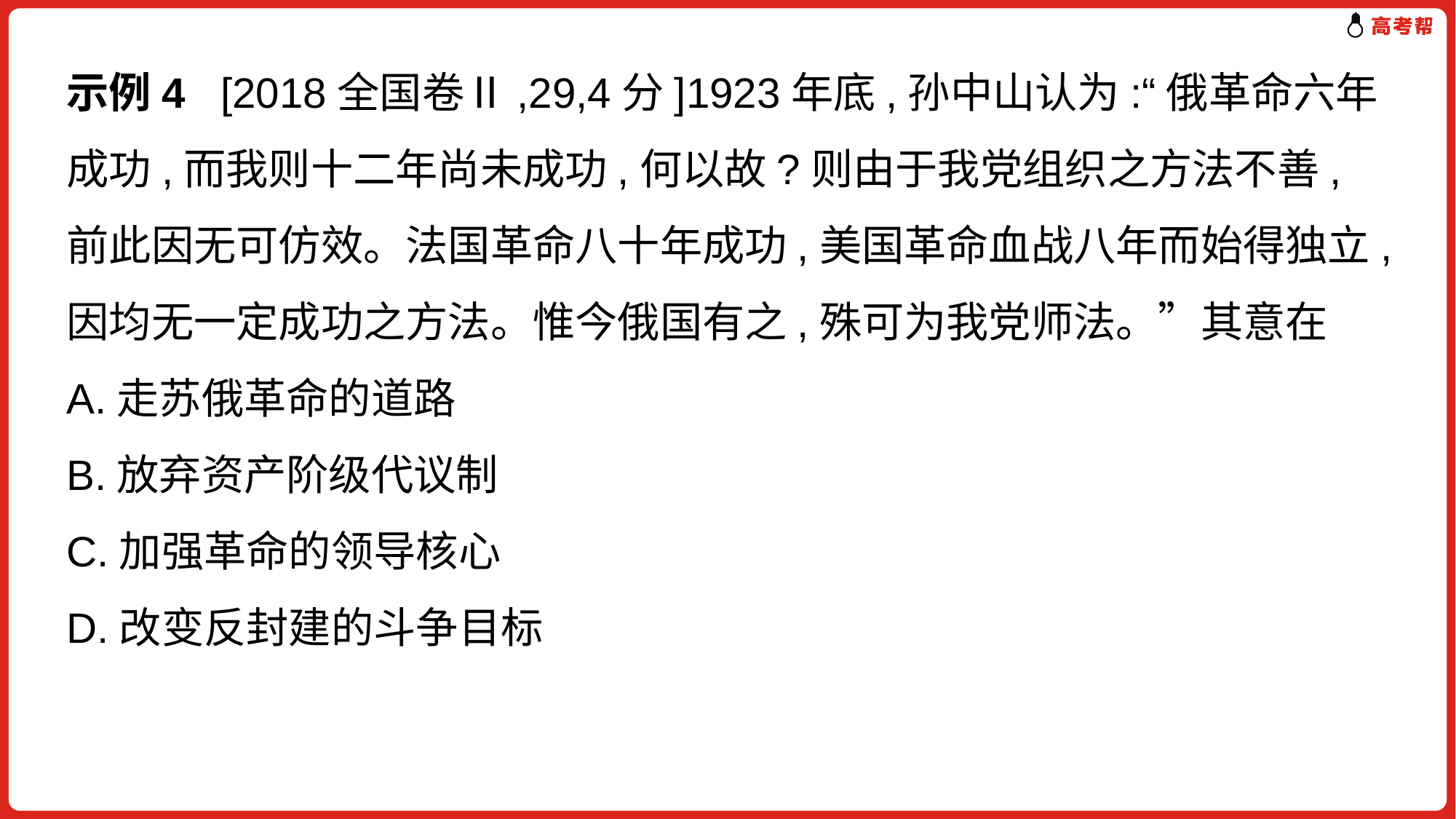

示例4   [2018全国卷Ⅱ,29,4分]1923年底,孙中山认为:“俄革命六年成功,而我则十二年尚未成功,何以故?则由于我党组织之方法不善,前此因无可仿效。法国革命八十年成功,美国革命血战八年而始得独立,因均无一定成功之方法。惟今俄国有之,殊可为我党师法。”其意在
A.走苏俄革命的道路
B.放弃资产阶级代议制
C.加强革命的领导核心
D.改变反封建的斗争目标